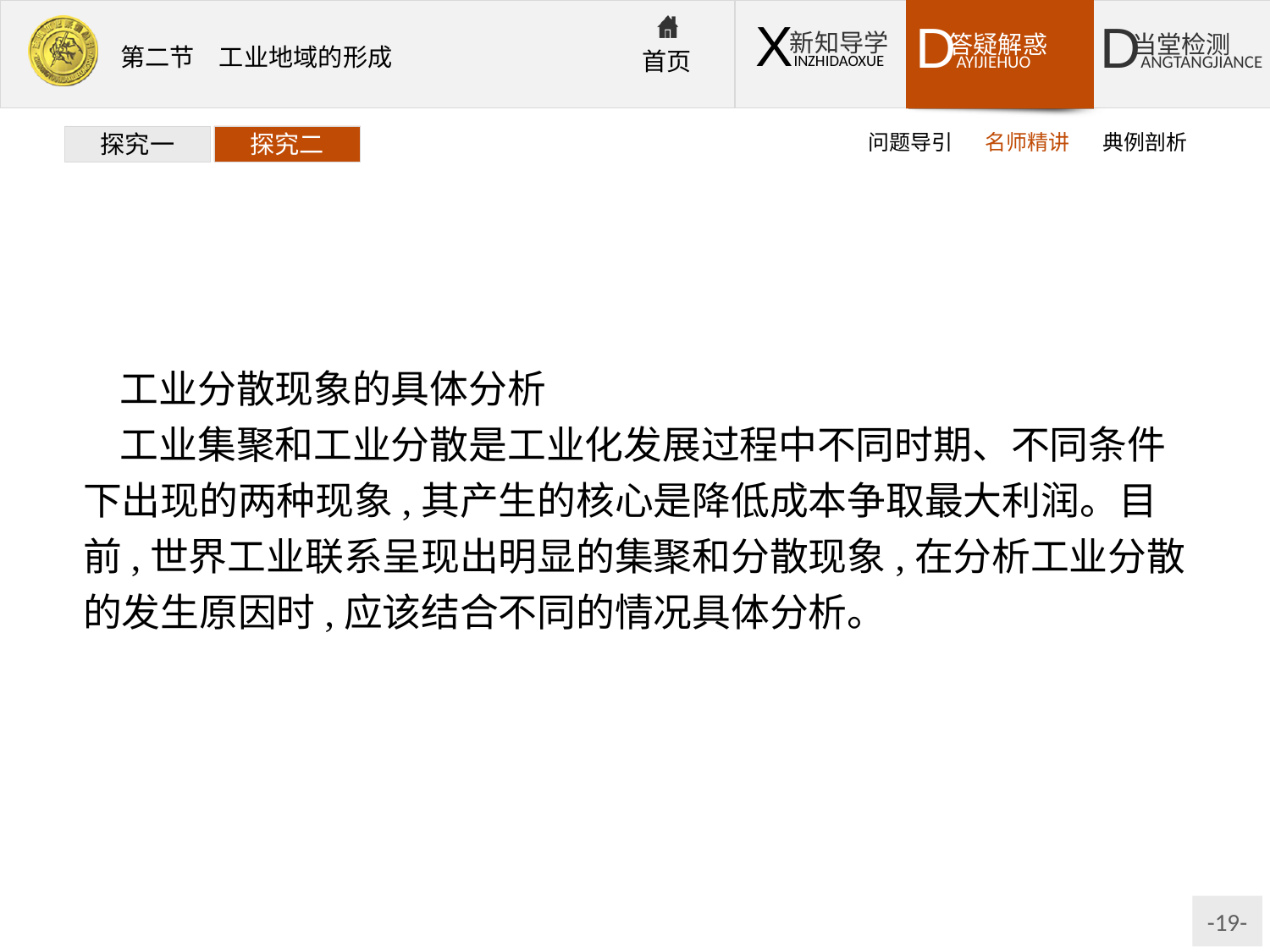

问题导引
名师精讲
典例剖析
探究一
探究二
工业分散现象的具体分析
工业集聚和工业分散是工业化发展过程中不同时期、不同条件下出现的两种现象,其产生的核心是降低成本争取最大利润。目前,世界工业联系呈现出明显的集聚和分散现象,在分析工业分散的发生原因时,应该结合不同的情况具体分析。